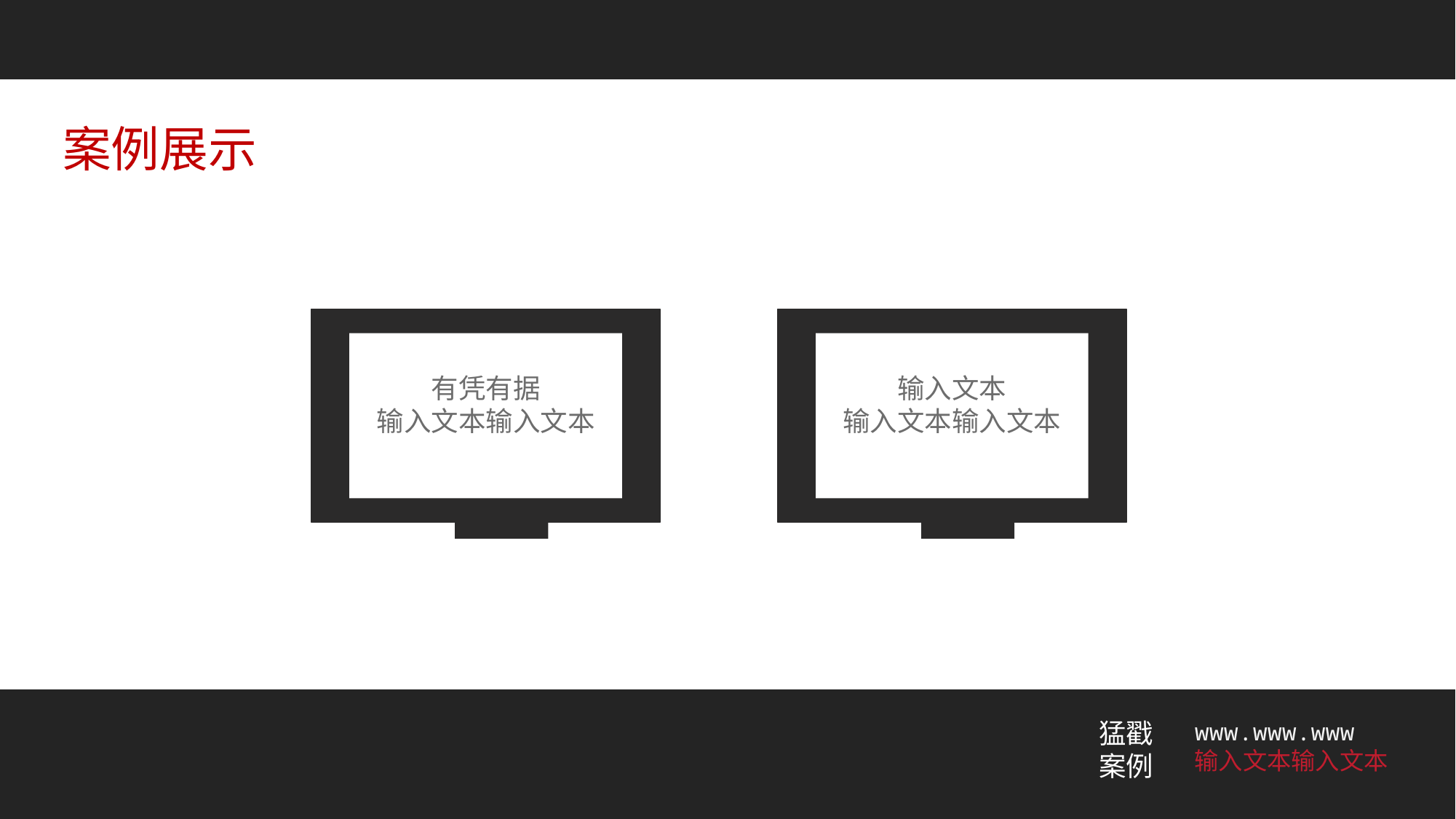

案例展示

有凭有据
输入文本输入文本

输入文本
输入文本输入文本

猛戳案例
www.www.www
输入文本输入文本